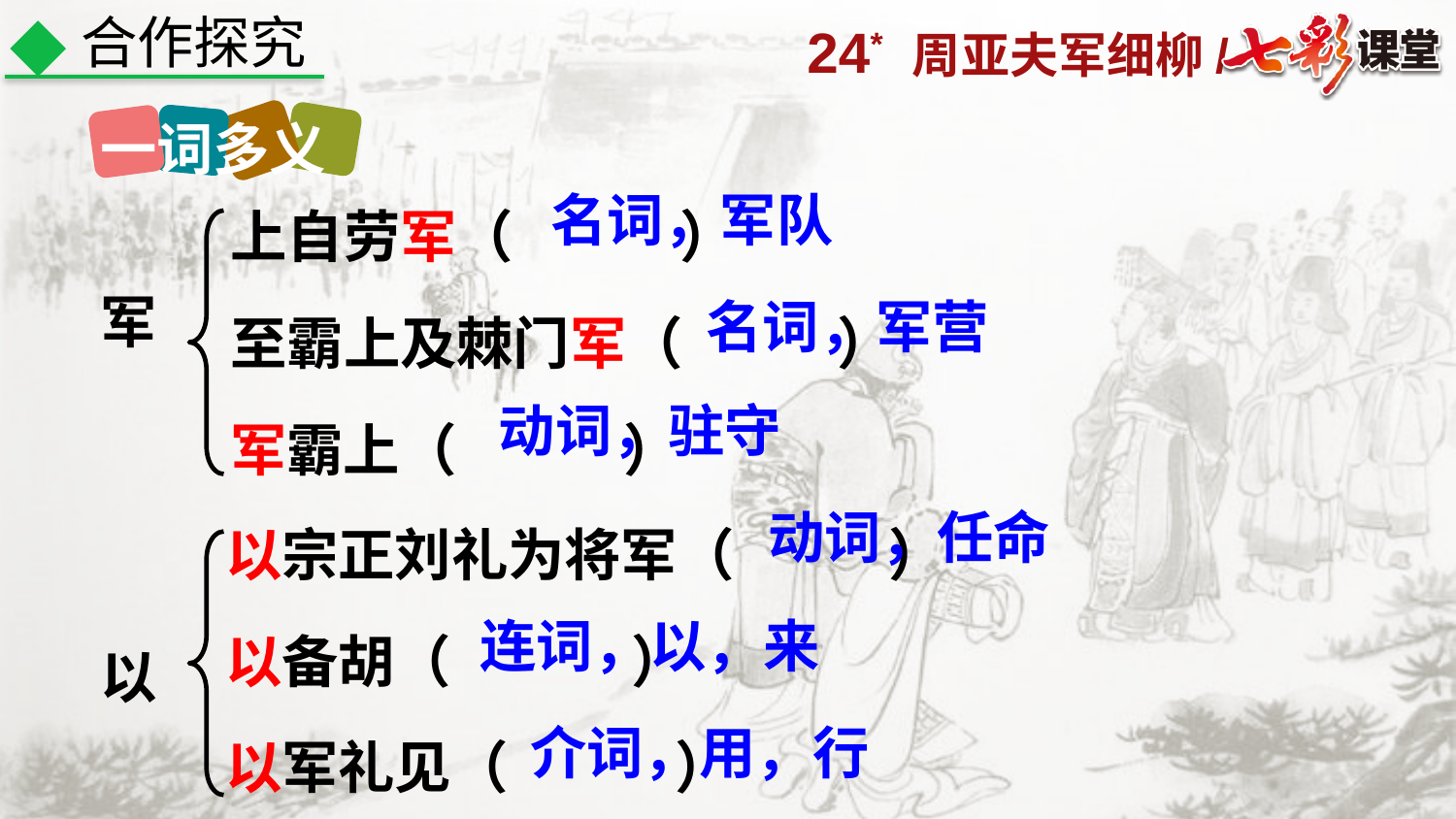

合作探究

一词多义

上自劳军（             ）
至霸上及棘门军（            ）
军霸上（             ）
名词，军队

军
名词，军营
动词，驻守
以宗正刘礼为将军（            ）
以备胡（              ）
以军礼见（             ）
动词，任命

连词，以，来
以
介词，用，行